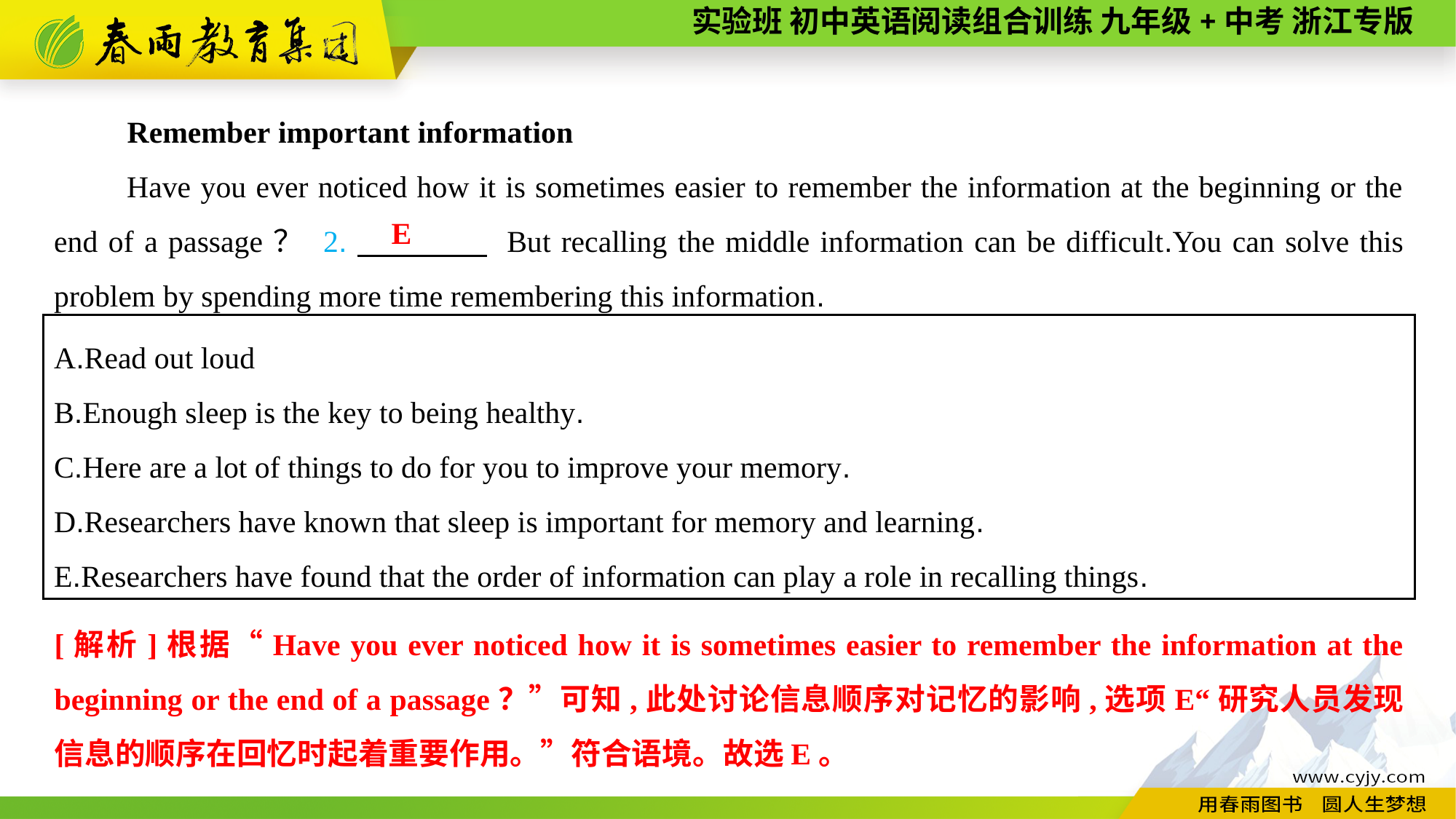

Remember important information
Have you ever noticed how it is sometimes easier to remember the information at the beginning or the end of a passage？ 2.　　　　 But recalling the middle information can be difficult.You can solve this problem by spending more time remembering this information.
E
A.Read out loud
B.Enough sleep is the key to being healthy.
C.Here are a lot of things to do for you to improve your memory.
D.Researchers have known that sleep is important for memory and learning.
E.Researchers have found that the order of information can play a role in recalling things.
[解析]根据“Have you ever noticed how it is sometimes easier to remember the information at the beginning or the end of a passage？”可知,此处讨论信息顺序对记忆的影响,选项E“研究人员发现信息的顺序在回忆时起着重要作用。”符合语境。故选E。